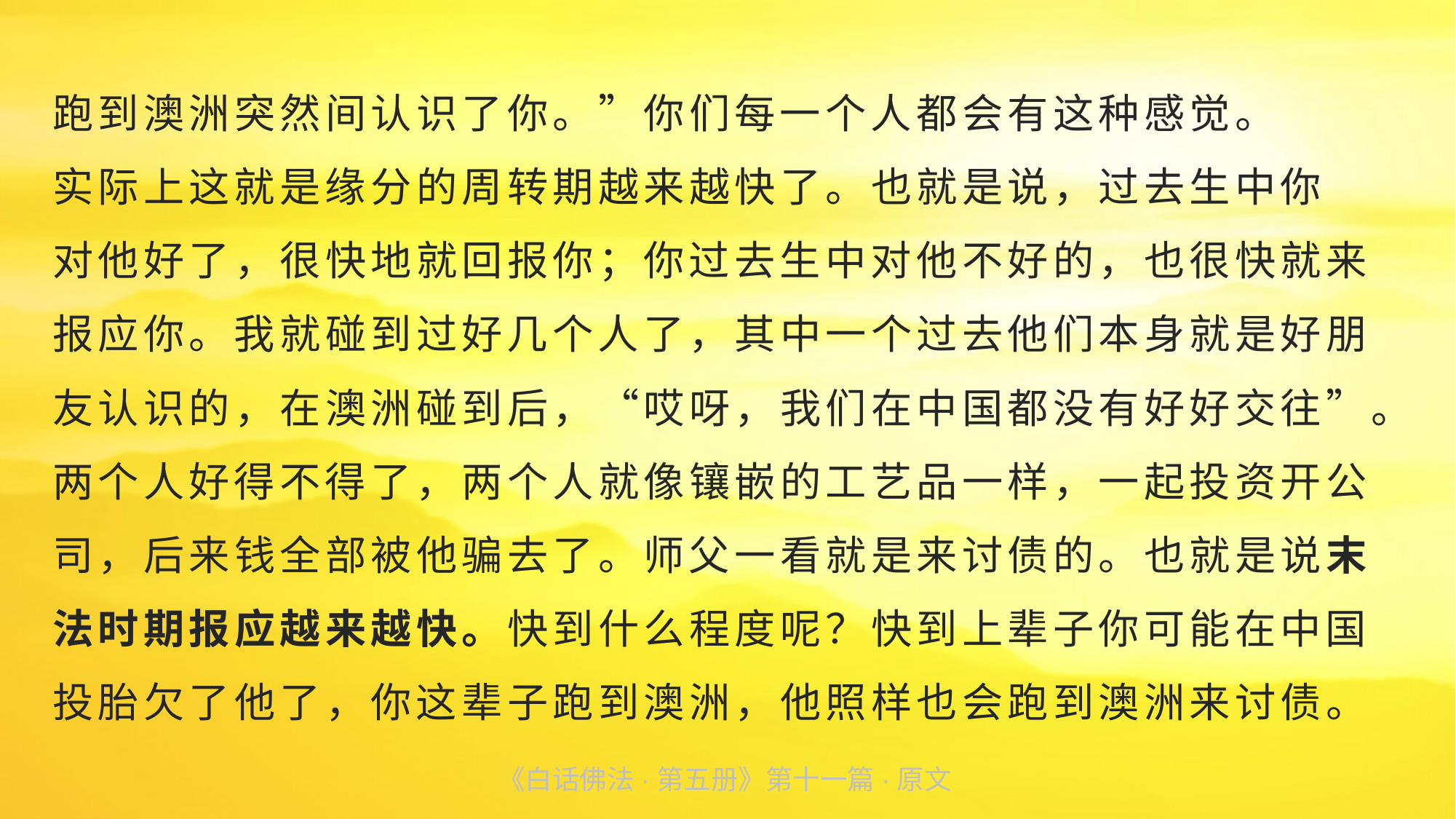

跑到澳洲突然间认识了你。”你们每一个人都会有这种感觉。
实际上这就是缘分的周转期越来越快了。也就是说，过去生中你
对他好了，很快地就回报你；你过去生中对他不好的，也很快就来报应你。我就碰到过好几个人了，其中一个过去他们本身就是好朋友认识的，在澳洲碰到后，“哎呀，我们在中国都没有好好交往”。两个人好得不得了，两个人就像镶嵌的工艺品一样，一起投资开公司，后来钱全部被他骗去了。师父一看就是来讨债的。也就是说末法时期报应越来越快。快到什么程度呢？快到上辈子你可能在中国投胎欠了他了，你这辈子跑到澳洲，他照样也会跑到澳洲来讨债。
《白话佛法·第五册》第十一篇·原文